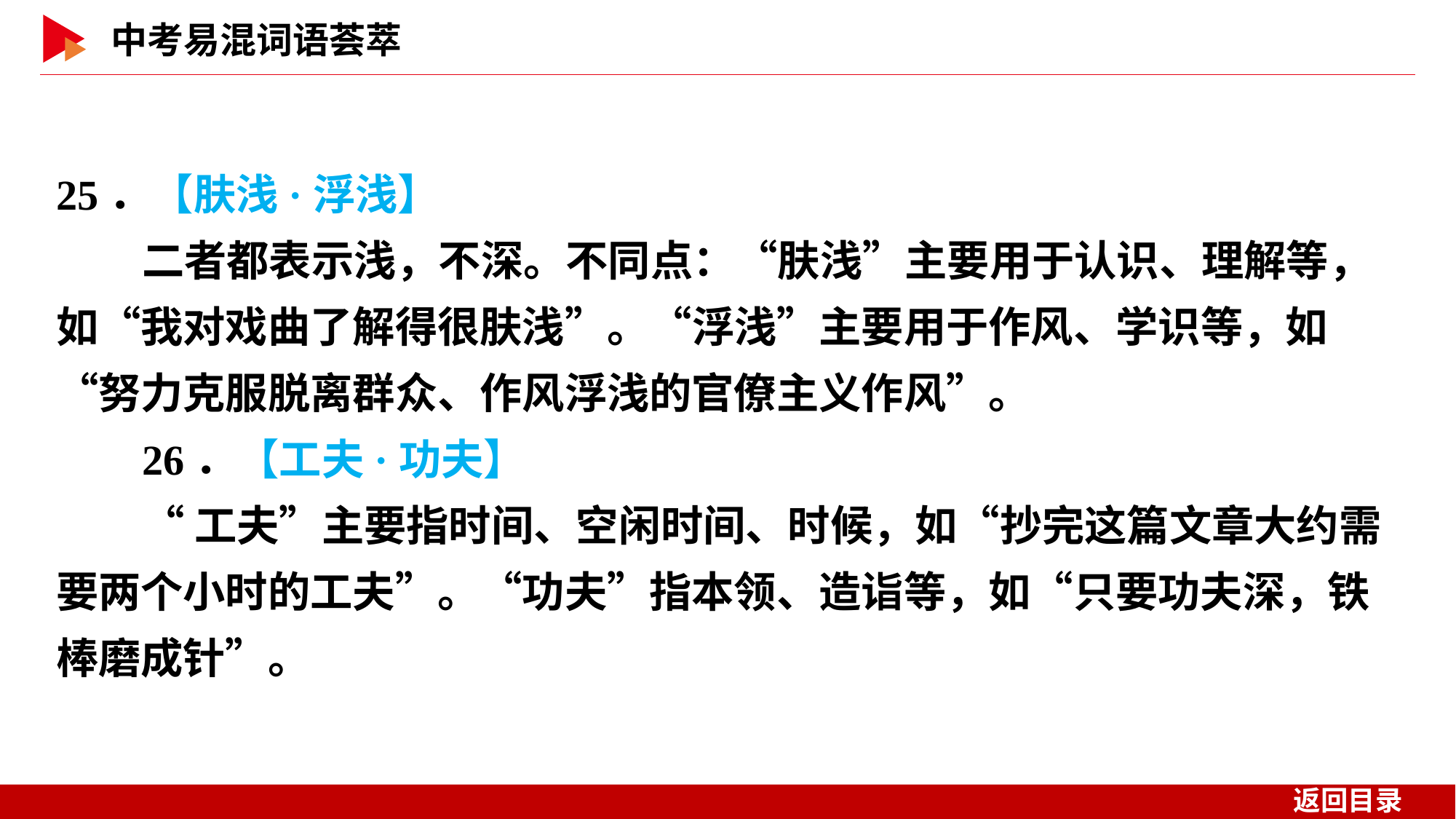

25．【肤浅·浮浅】
二者都表示浅，不深。不同点：“肤浅”主要用于认识、理解等，如“我对戏曲了解得很肤浅”。“浮浅”主要用于作风、学识等，如“努力克服脱离群众、作风浮浅的官僚主义作风”。
26．【工夫·功夫】
“工夫”主要指时间、空闲时间、时候，如“抄完这篇文章大约需要两个小时的工夫”。“功夫”指本领、造诣等，如“只要功夫深，铁棒磨成针”。